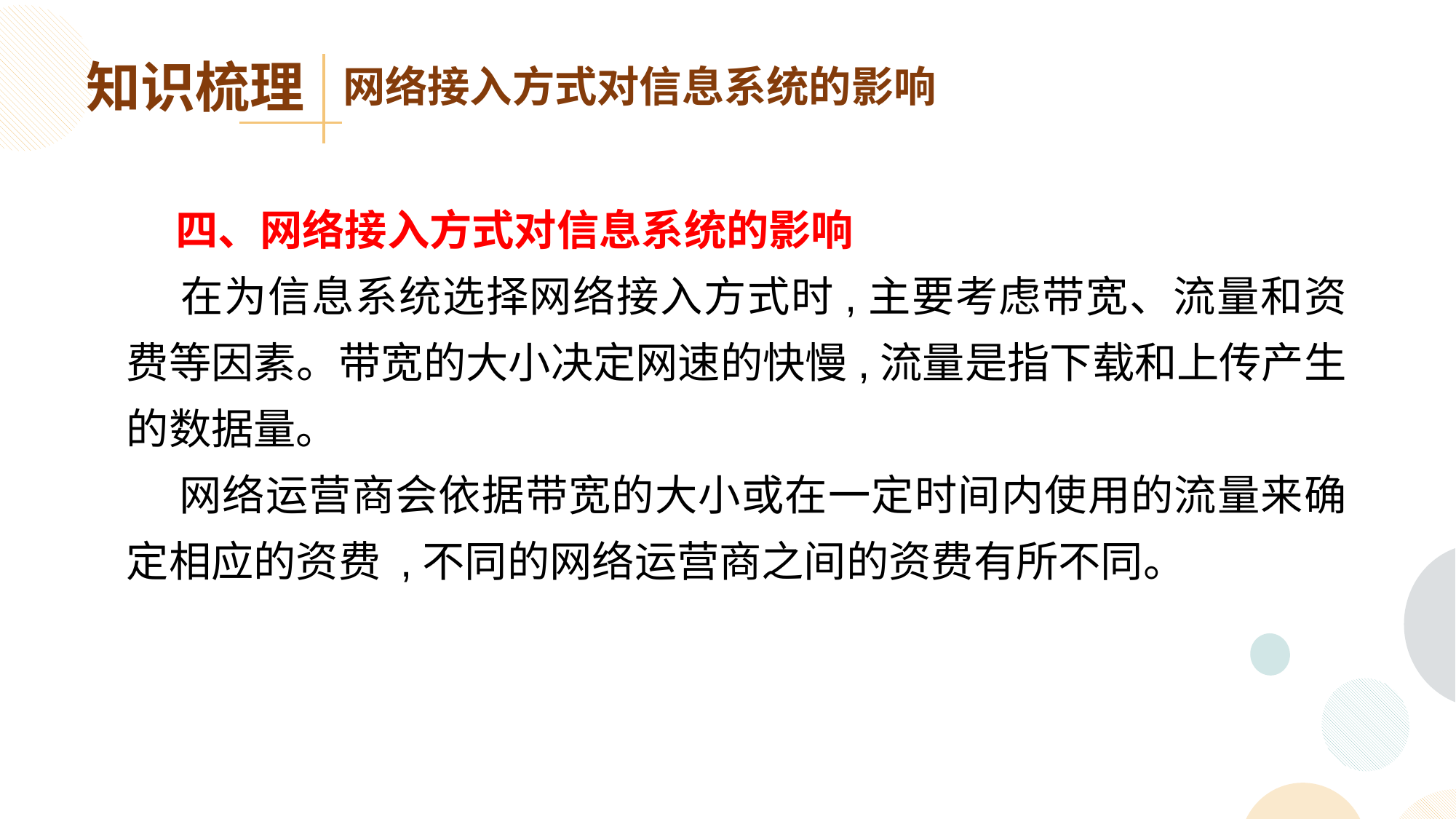

知识梳理
网络接入方式对信息系统的影响
    四、网络接入方式对信息系统的影响
    在为信息系统选择网络接入方式时,主要考虑带宽、流量和资费等因素。带宽的大小决定网速的快慢,流量是指下载和上传产生的数据量。
    网络运营商会依据带宽的大小或在一定时间内使用的流量来确定相应的资费 ,不同的网络运营商之间的资费有所不同。